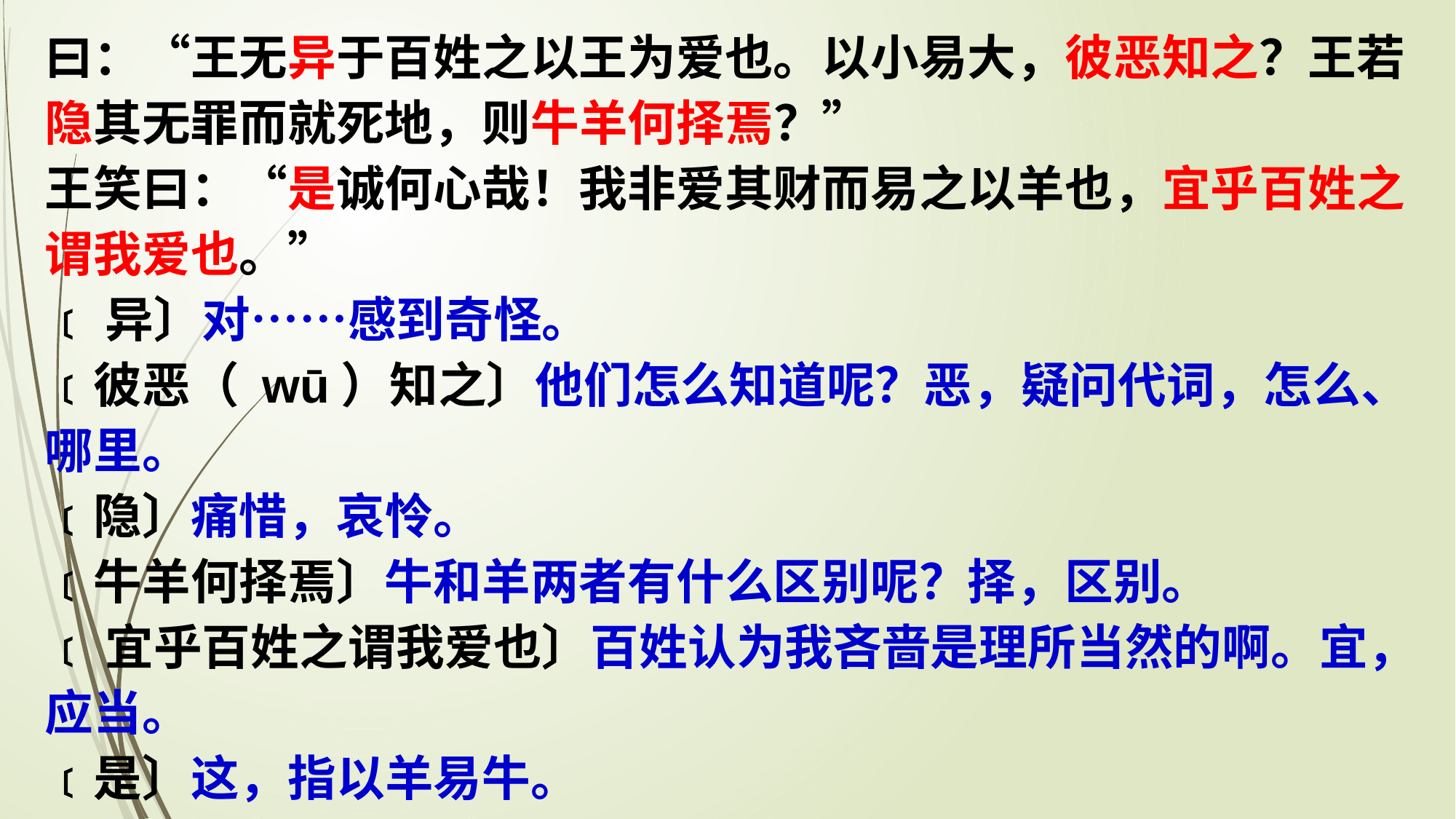

曰：“王无异于百姓之以王为爱也。以小易大，彼恶知之？王若隐其无罪而就死地，则牛羊何择焉？”
王笑曰：“是诚何心哉！我非爱其财而易之以羊也，宜乎百姓之谓我爱也。”
﹝异〕对……感到奇怪。
﹝彼恶（ wū）知之〕他们怎么知道呢？恶，疑问代词，怎么、哪里。
﹝隐〕痛惜，哀怜。
﹝牛羊何择焉〕牛和羊两者有什么区别呢？择，区别。
﹝宜乎百姓之谓我爱也〕百姓认为我吝啬是理所当然的啊。宜，应当。
﹝是〕这，指以羊易牛。